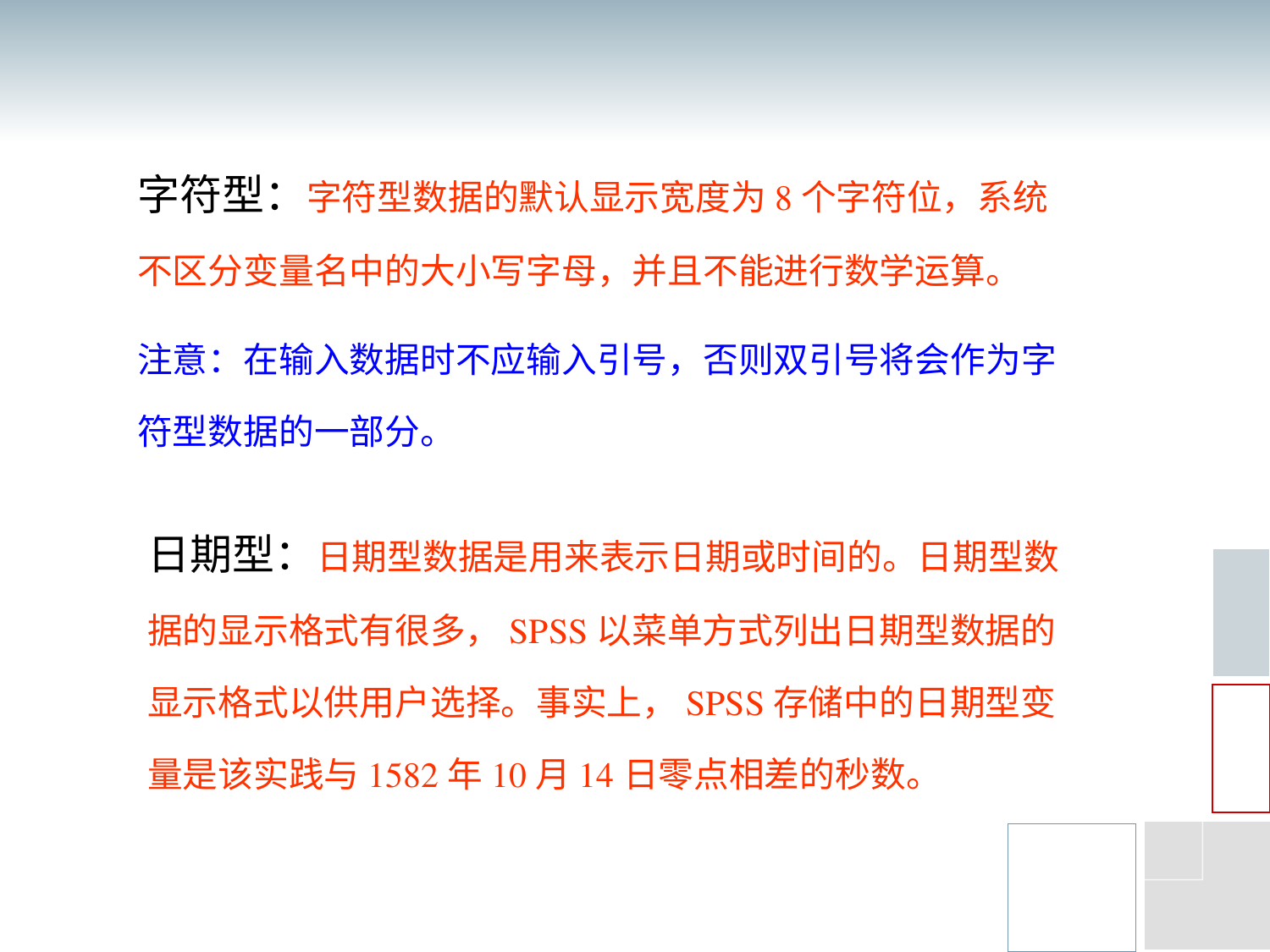

字符型：字符型数据的默认显示宽度为8个字符位，系统不区分变量名中的大小写字母，并且不能进行数学运算。
注意：在输入数据时不应输入引号，否则双引号将会作为字符型数据的一部分。
日期型：日期型数据是用来表示日期或时间的。日期型数据的显示格式有很多，SPSS以菜单方式列出日期型数据的显示格式以供用户选择。事实上，SPSS存储中的日期型变量是该实践与1582年10月14日零点相差的秒数。